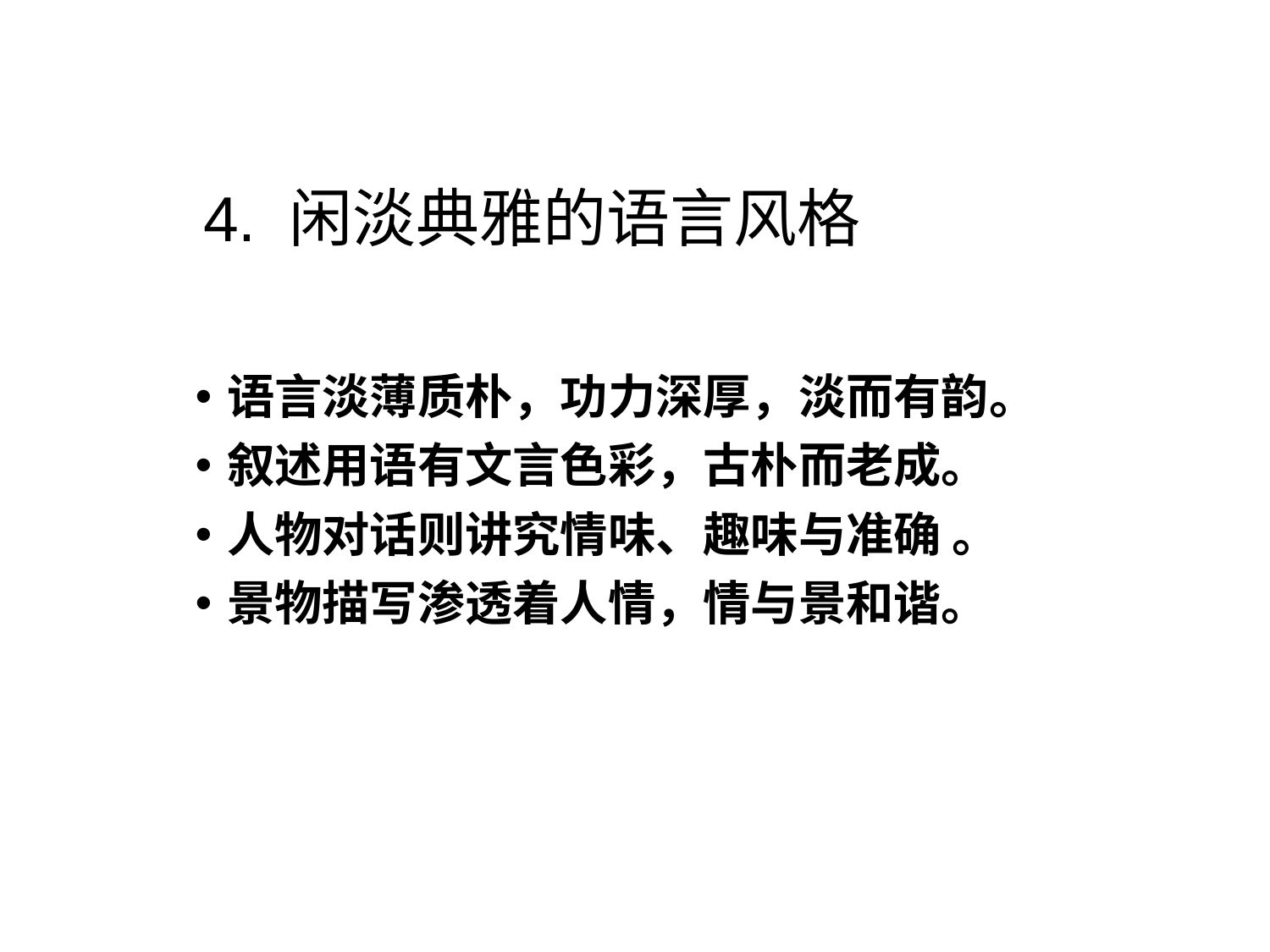

# 4. 闲淡典雅的语言风格

语言淡薄质朴，功力深厚，淡而有韵。
叙述用语有文言色彩，古朴而老成。
人物对话则讲究情味、趣味与准确 。
景物描写渗透着人情，情与景和谐。